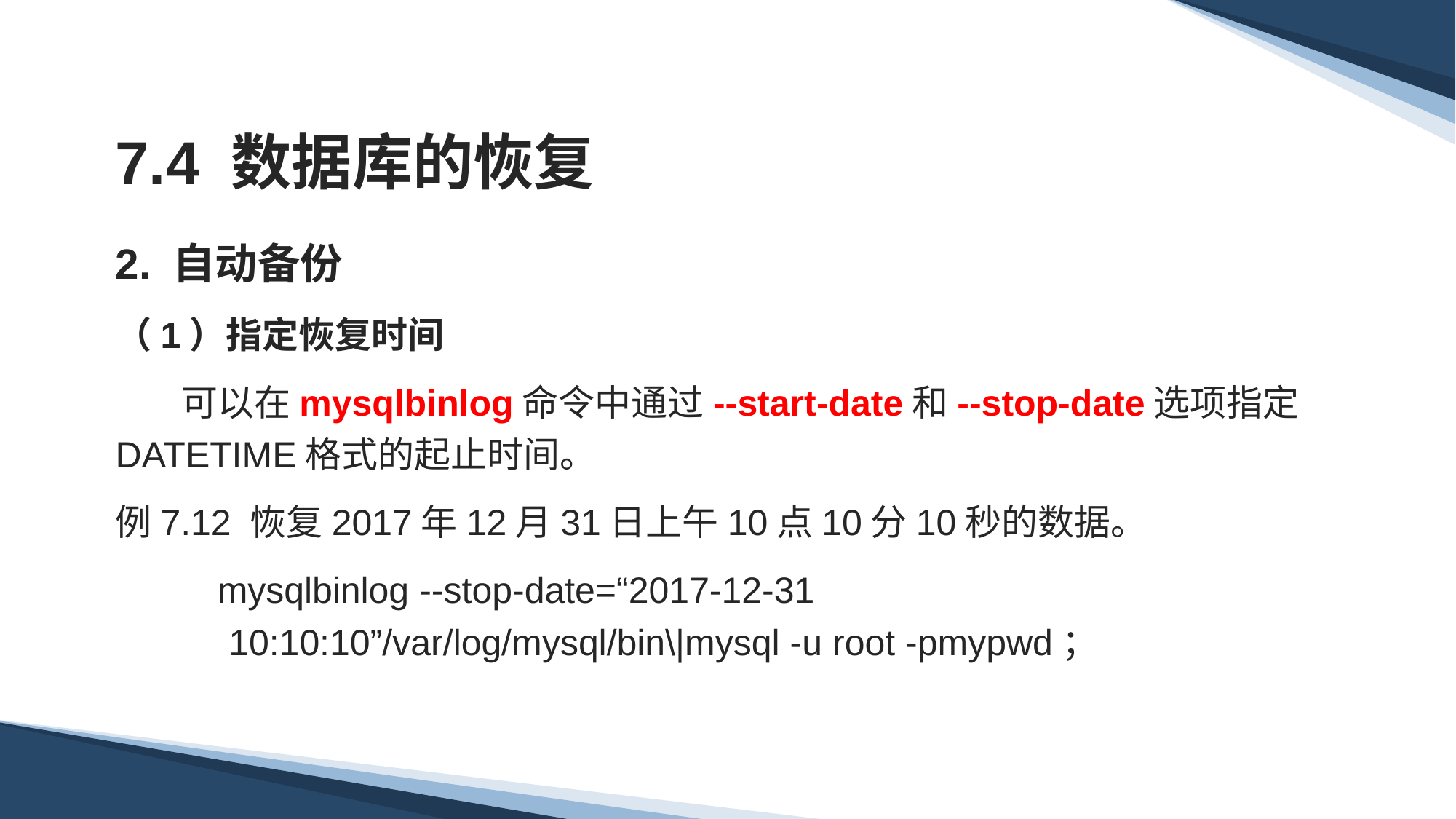

# 7.4 数据库的恢复
2. 自动备份
（1）指定恢复时间
       可以在mysqlbinlog命令中通过--start-date和--stop-date选项指定DATETIME格式的起止时间。
例7.12 恢复2017年12月31日上午10点10分10秒的数据。
          mysqlbinlog --stop-date=“2017-12-31                     10:10:10”/var/log/mysql/bin\|mysql -u root -pmypwd；